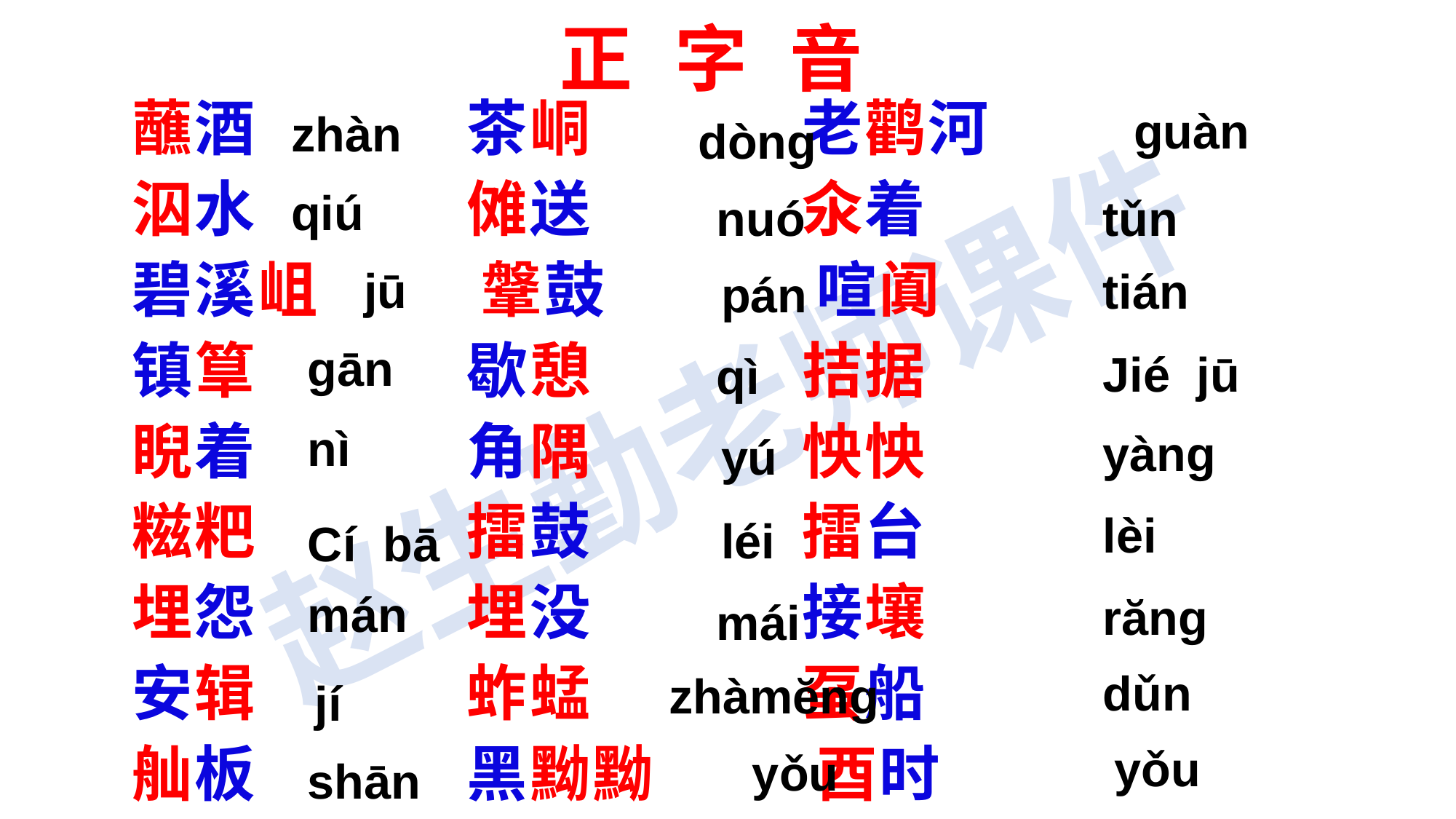

# 正  字  音
guàn
蘸酒             茶峒             老鹳河
泅水             傩送             氽着
碧溪岨          鞶鼓             喧阗
镇筸             歇憩             拮据
睨着             角隅             怏怏
糍粑             擂鼓             擂台
埋怨             埋没             接壤
安辑             蚱蜢             虿船
舢板             黑黝黝          酉时
zhàn
dòng
qiú
nuó
tǔn
jū
tián
pán
gān
Jié  jū
qì
nì
yàng
yú
lèi
léi
Cí  bā
mán
răng
mái
dǔn
zhàmĕng
jí
yǒu
yǒu
shān